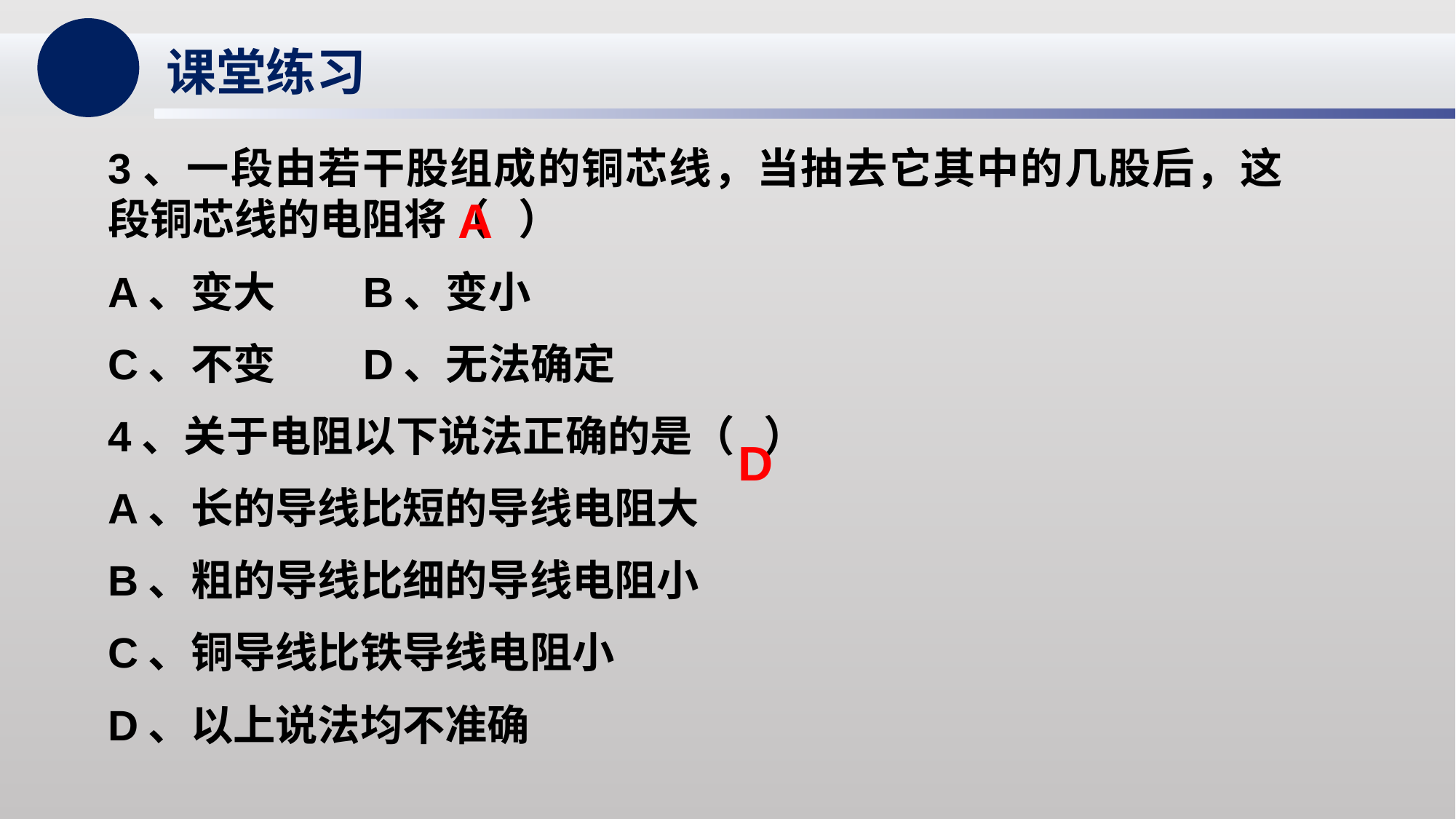

课堂练习

3、一段由若干股组成的铜芯线，当抽去它其中的几股后，这段铜芯线的电阻将（   ）
A、变大        B、变小
C、不变        D、无法确定
4、关于电阻以下说法正确的是（   ）
A、长的导线比短的导线电阻大
B、粗的导线比细的导线电阻小
C、铜导线比铁导线电阻小
D、以上说法均不准确
A
D